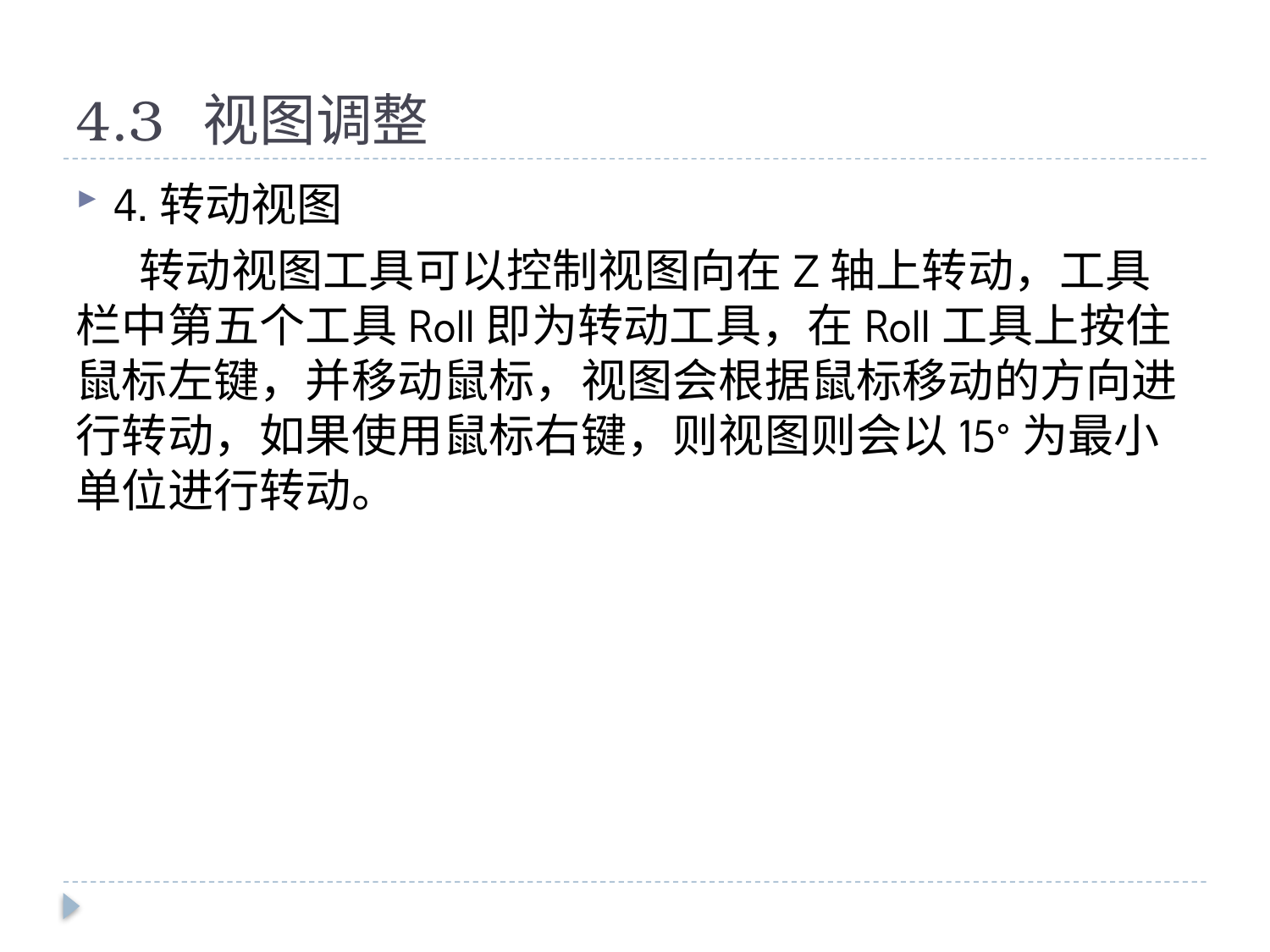

# 4.3	视图调整
4.转动视图
转动视图工具可以控制视图向在Z轴上转动，工具栏中第五个工具Roll即为转动工具，在Roll工具上按住鼠标左键，并移动鼠标，视图会根据鼠标移动的方向进行转动，如果使用鼠标右键，则视图则会以15°为最小单位进行转动。